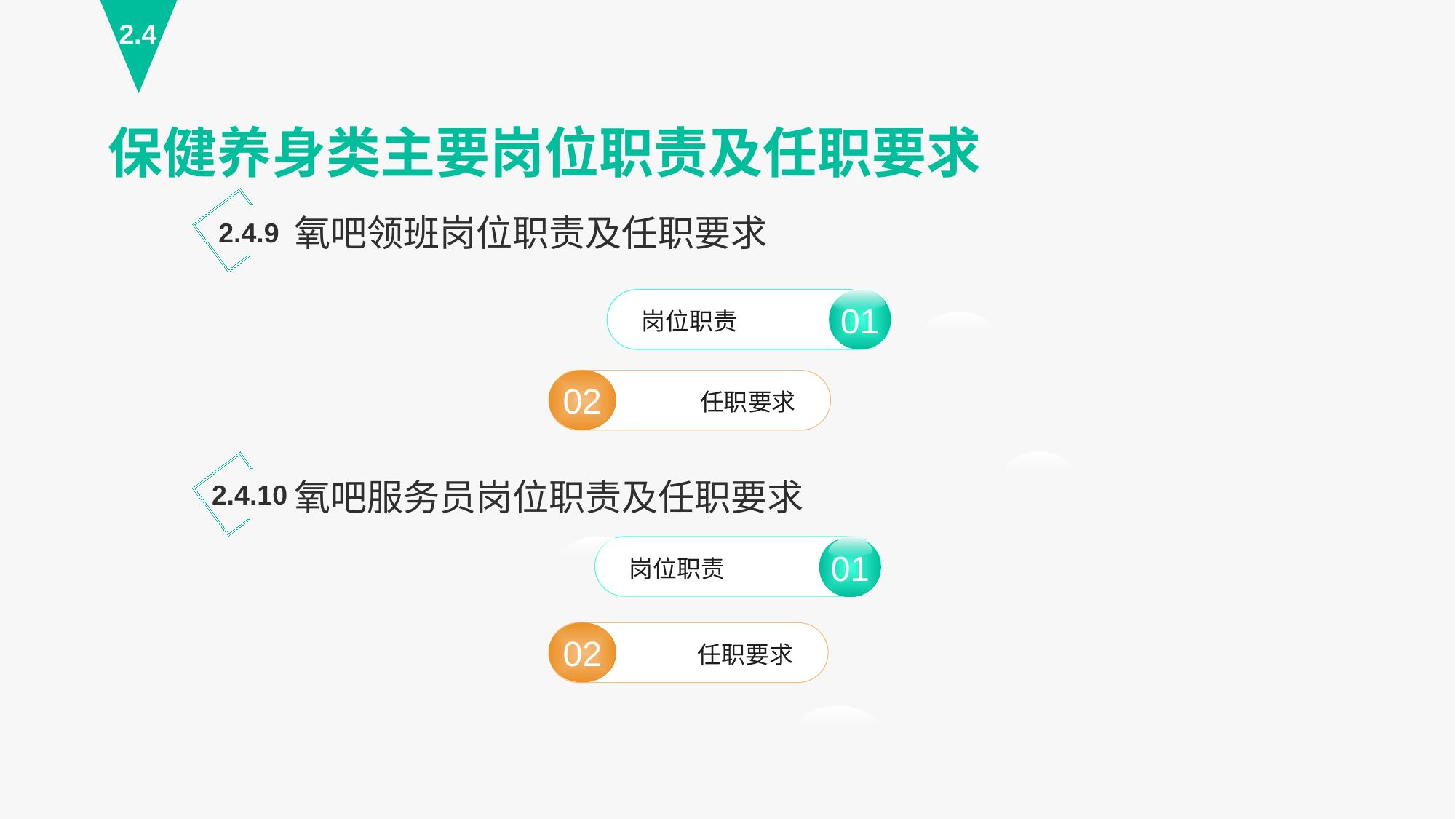

2.4
保健养身类主要岗位职责及任职要求

氧吧领班岗位职责及任职要求
2.4.9

01
岗位职责
01

02
任职要求

氧吧服务员岗位职责及任职要求
2.4.10

02
任职要求

岗位职责